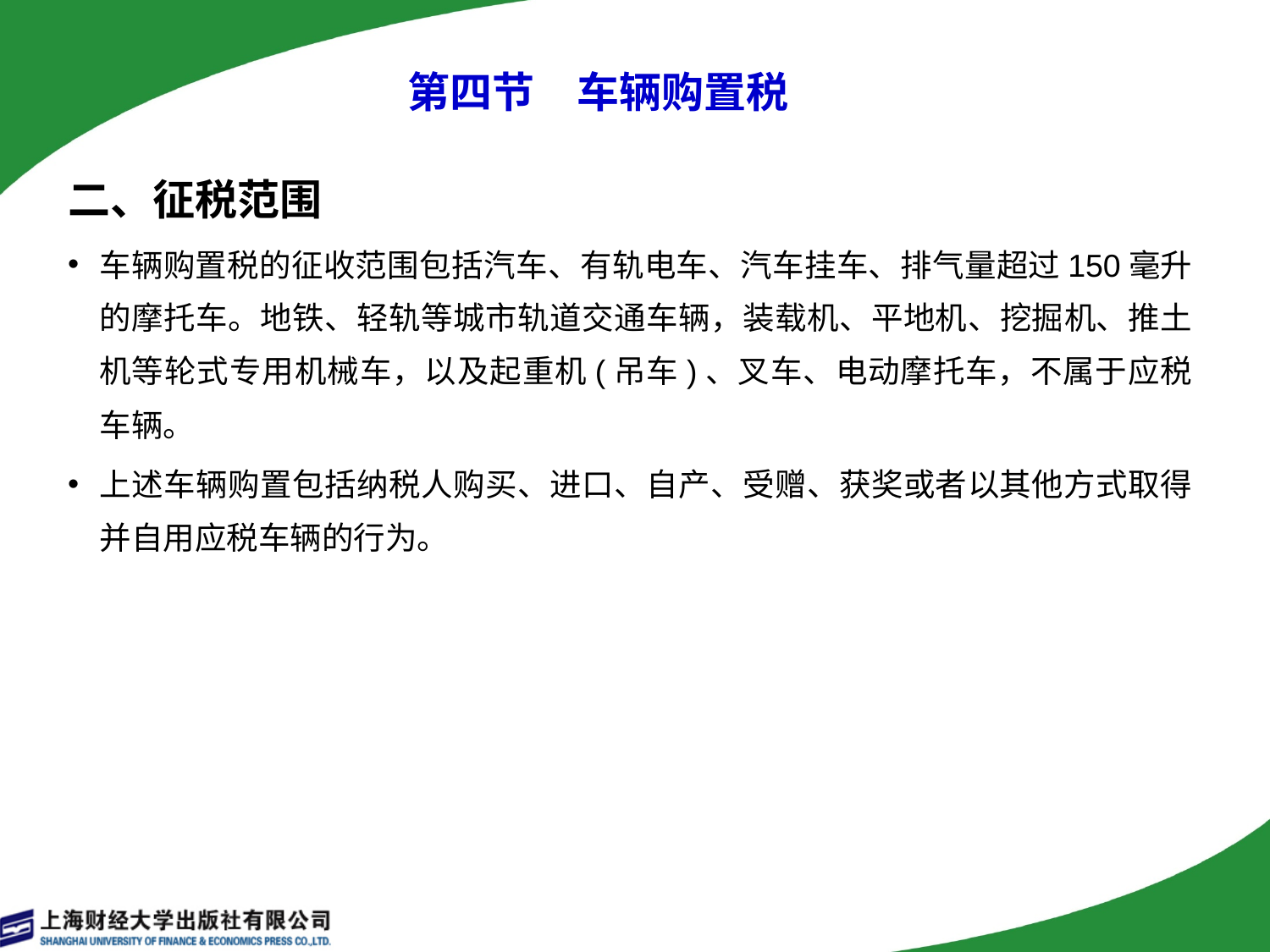

# 第四节　车辆购置税
二、征税范围
车辆购置税的征收范围包括汽车、有轨电车、汽车挂车、排气量超过150毫升的摩托车。地铁、轻轨等城市轨道交通车辆，装载机、平地机、挖掘机、推土机等轮式专用机械车，以及起重机(吊车)、叉车、电动摩托车，不属于应税车辆。
上述车辆购置包括纳税人购买、进口、自产、受赠、获奖或者以其他方式取得并自用应税车辆的行为。